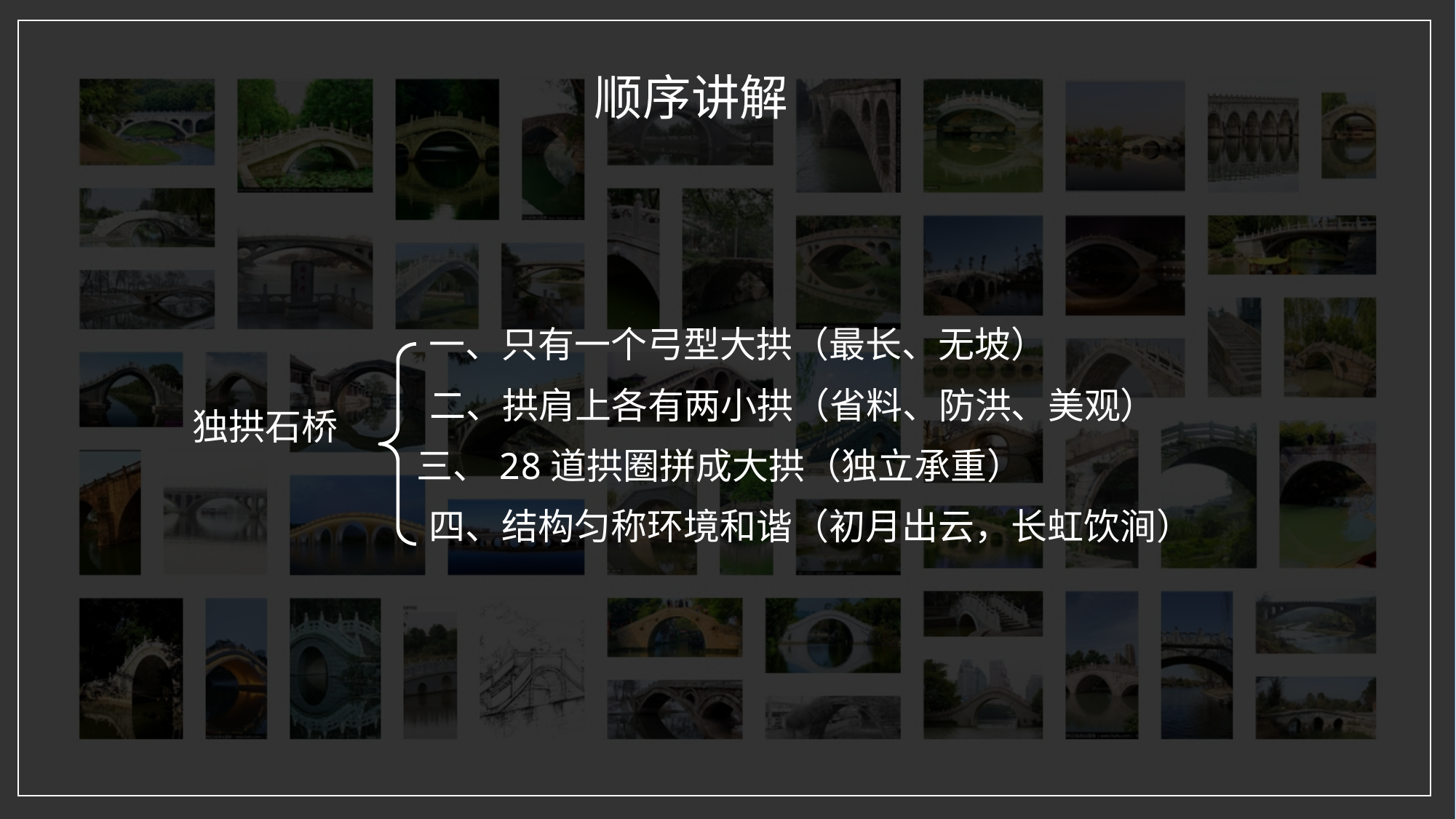

顺序讲解
一、只有一个弓型大拱（最长、无坡）

二、拱肩上各有两小拱（省料、防洪、美观）
独拱石桥
三、28道拱圈拼成大拱（独立承重）
四、结构匀称环境和谐（初月出云，长虹饮涧）